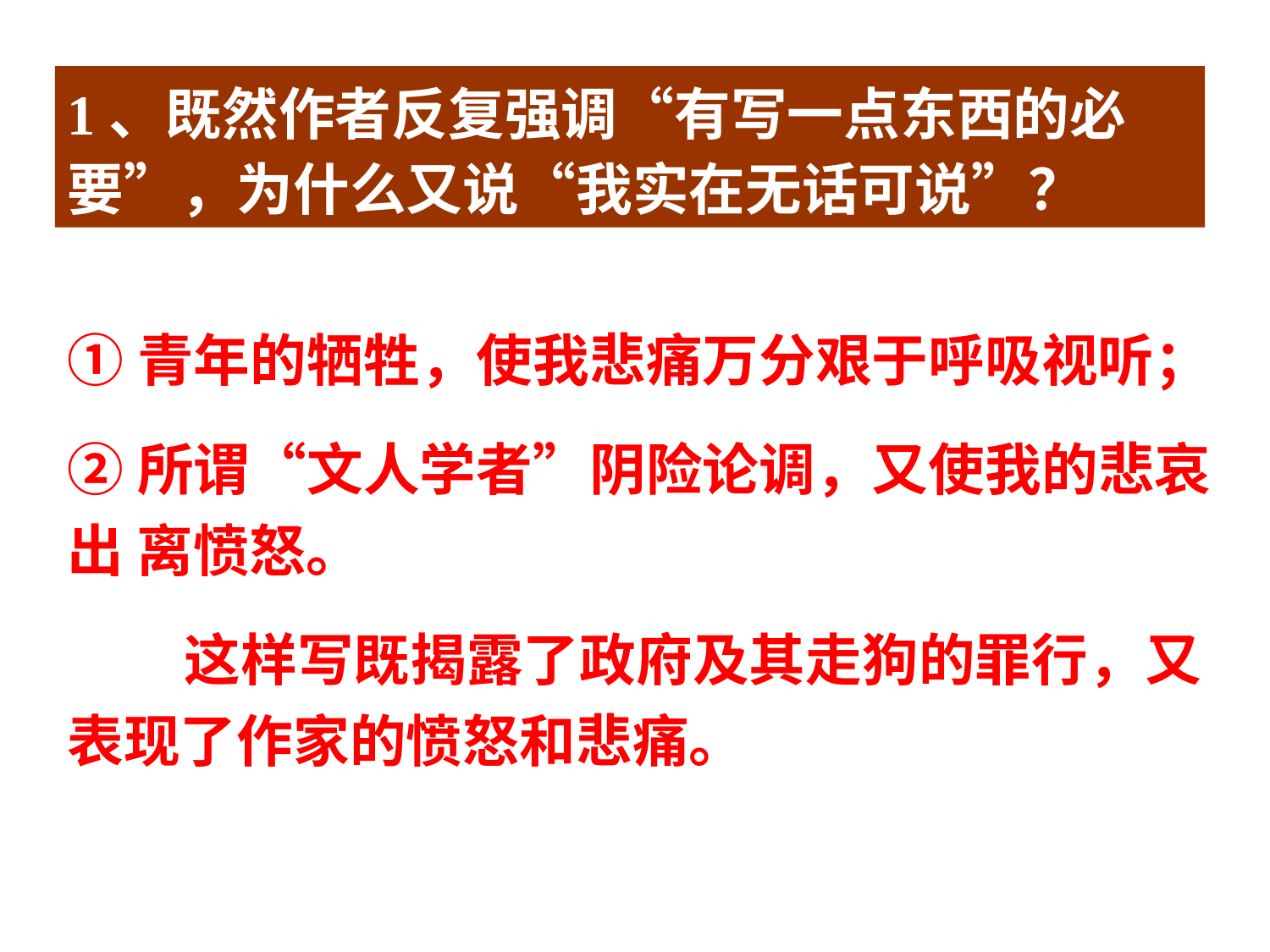

1、既然作者反复强调“有写一点东西的必要”，为什么又说“我实在无话可说”？
①青年的牺牲，使我悲痛万分艰于呼吸视听；
②所谓“文人学者”阴险论调，又使我的悲哀出 离愤怒。
        这样写既揭露了政府及其走狗的罪行，又表现了作家的愤怒和悲痛。